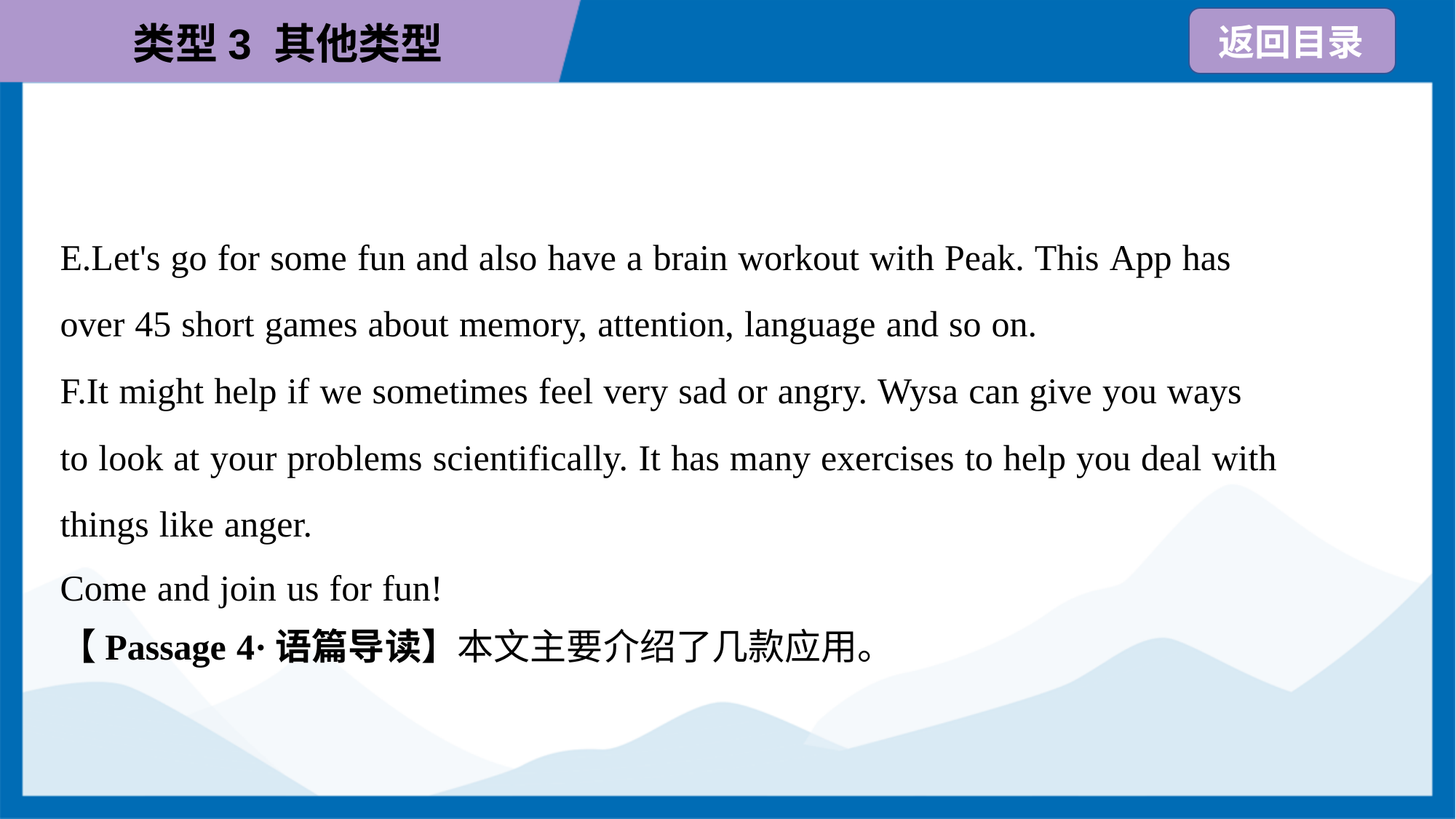

E.Let's go for some fun and also have a brain workout with Peak. This App has
over 45 short games about memory, attention, language and so on.
F.It might help if we sometimes feel very sad or angry. Wysa can give you ways
to look at your problems scientifically. It has many exercises to help you deal with
things like anger.
Come and join us for fun!
【Passage 4·语篇导读】本文主要介绍了几款应用。